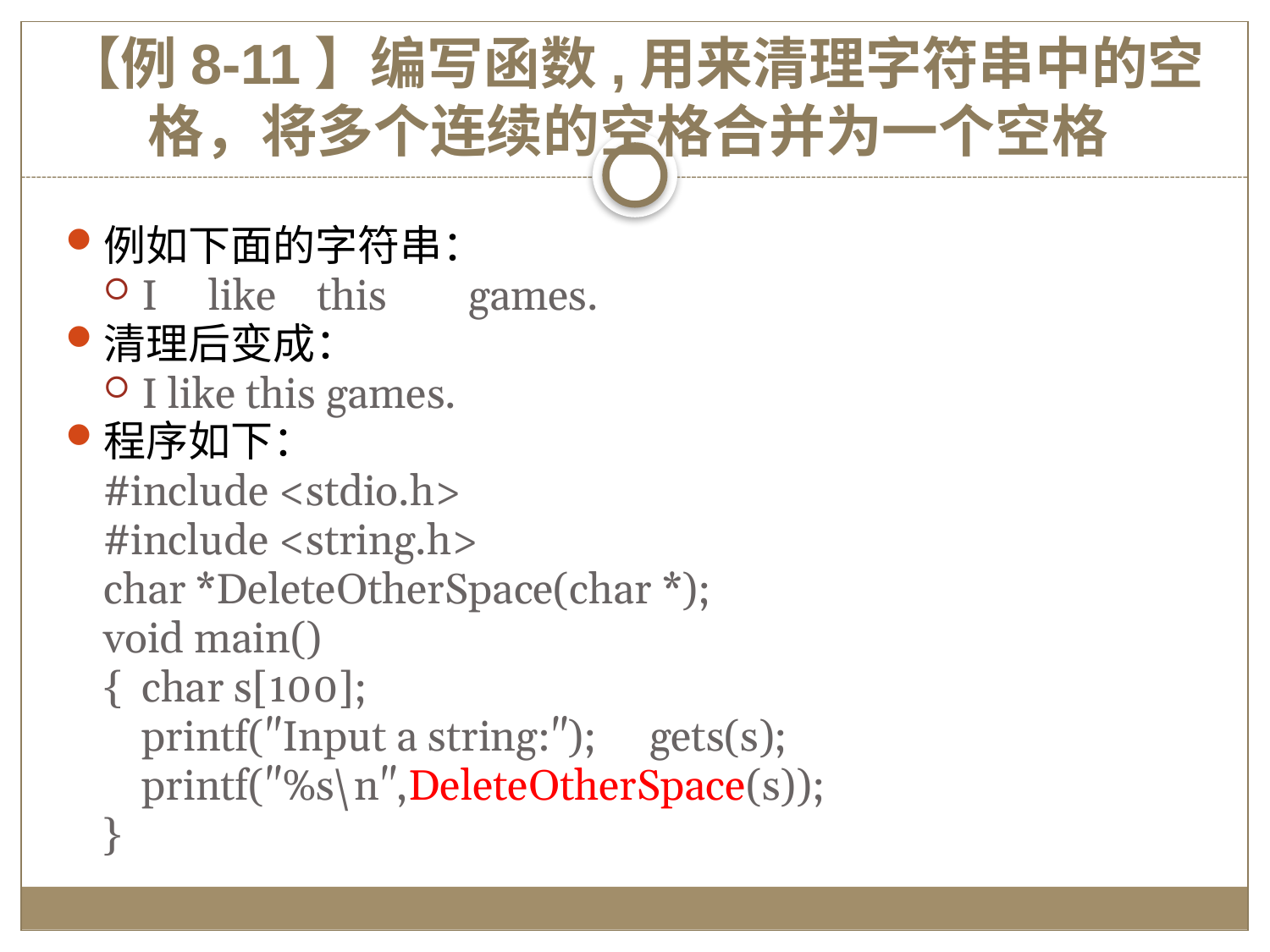

# 【例8-11】编写函数,用来清理字符串中的空格，将多个连续的空格合并为一个空格
例如下面的字符串：
I     like    this        games.
清理后变成：
I like this games.
程序如下：
#include <stdio.h>
#include <string.h>
char *DeleteOtherSpace(char *);
void main()
{	char s[100];
	printf("Input a string:");	gets(s);
	printf("%s\n",DeleteOtherSpace(s));
}